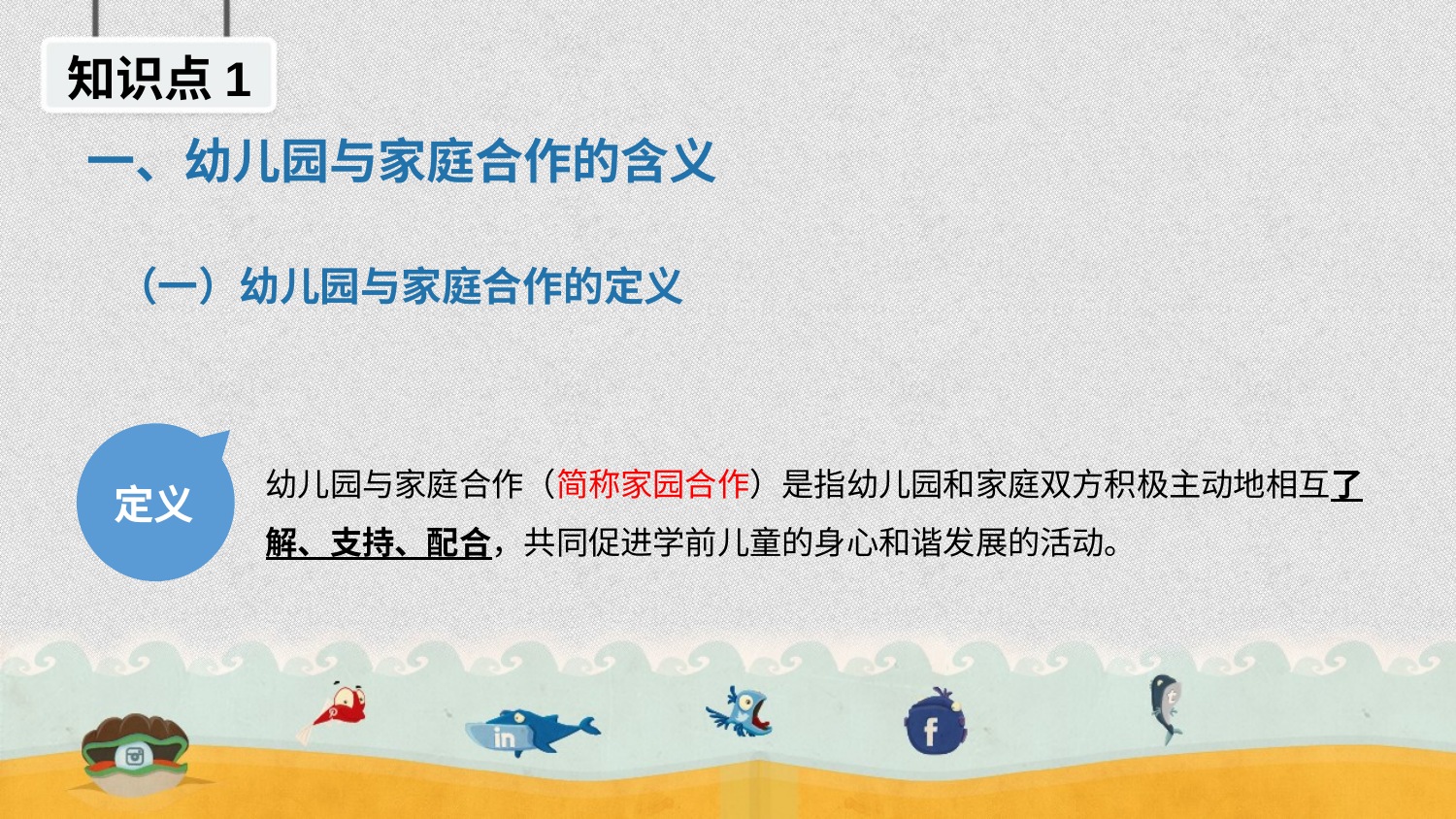

知识点1
一、幼儿园与家庭合作的含义
（一）幼儿园与家庭合作的定义

幼儿园与家庭合作（简称家园合作）是指幼儿园和家庭双方积极主动地相互了解、支持、配合，共同促进学前儿童的身心和谐发展的活动。
定义